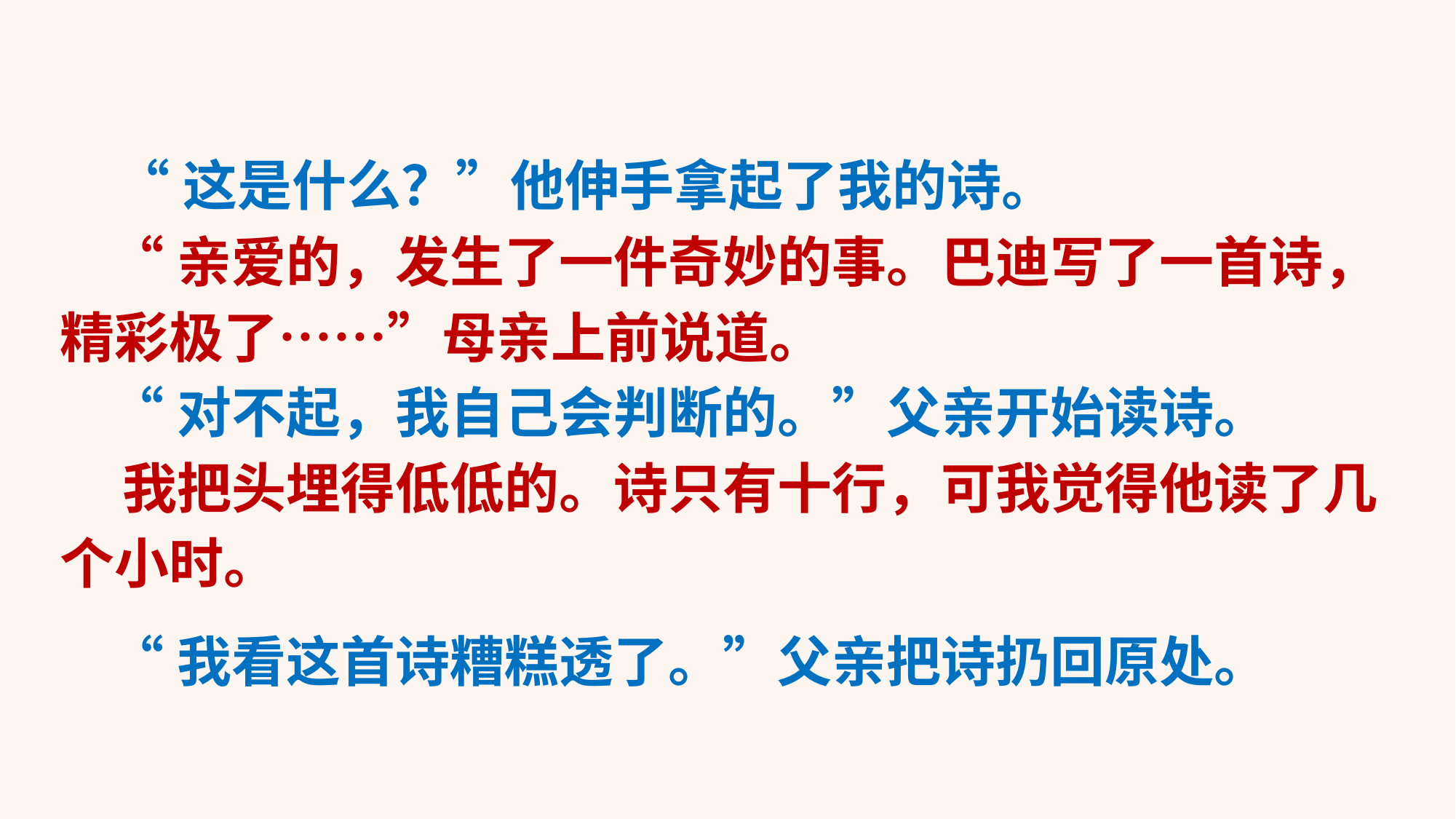

“这是什么？”他伸手拿起了我的诗。
    “亲爱的，发生了一件奇妙的事。巴迪写了一首诗，精彩极了……”母亲上前说道。
    “对不起，我自己会判断的。”父亲开始读诗。
    我把头埋得低低的。诗只有十行，可我觉得他读了几个小时。
    “我看这首诗糟糕透了。”父亲把诗扔回原处。